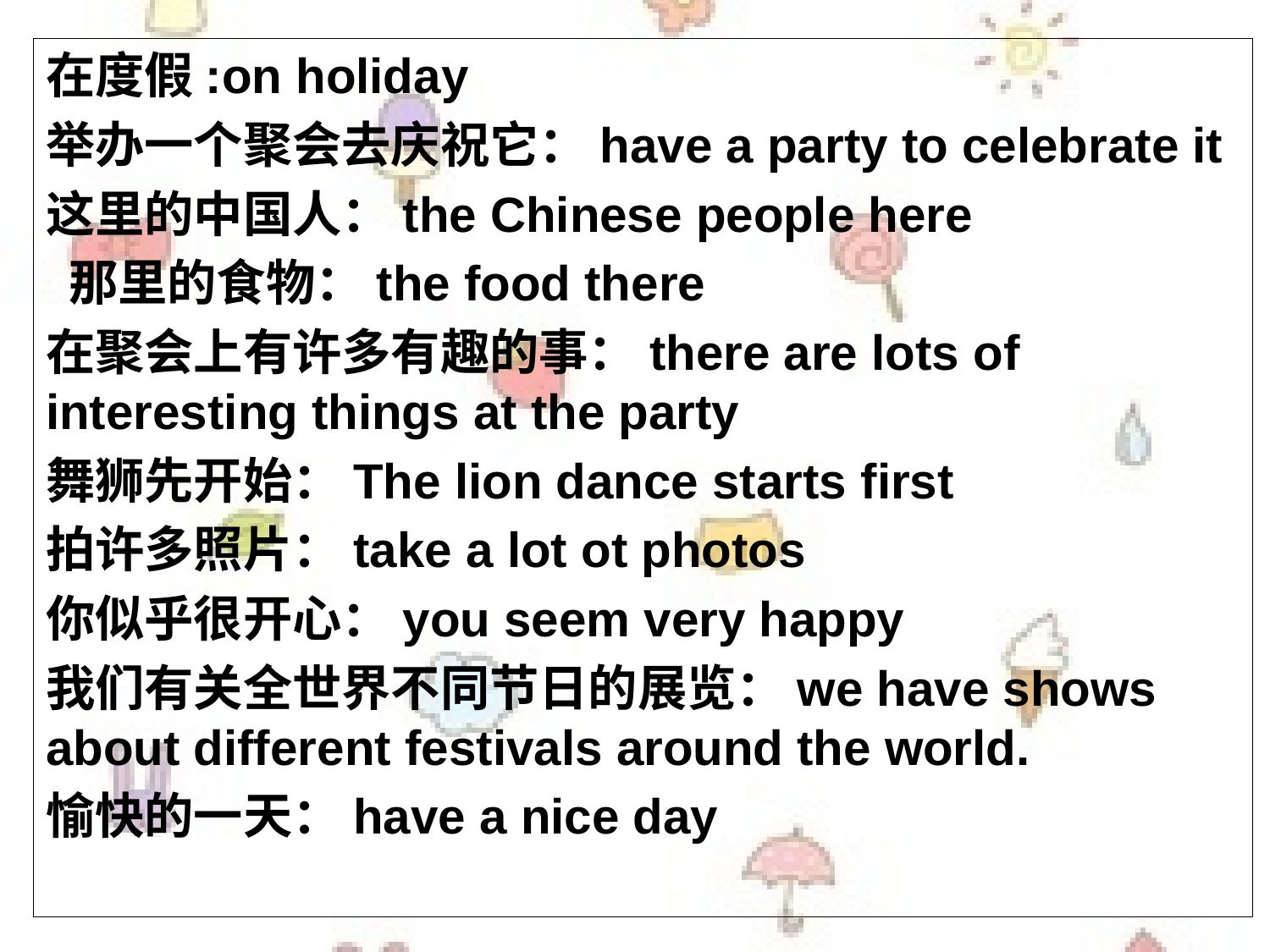

在度假:on holiday
举办一个聚会去庆祝它：have a party to celebrate it
这里的中国人：the Chinese people here
 那里的食物：the food there
在聚会上有许多有趣的事：there are lots of interesting things at the party
舞狮先开始：The lion dance starts first
拍许多照片：take a lot ot photos
你似乎很开心：you seem very happy
我们有关全世界不同节日的展览：we have shows about different festivals around the world.
愉快的一天：have a nice day